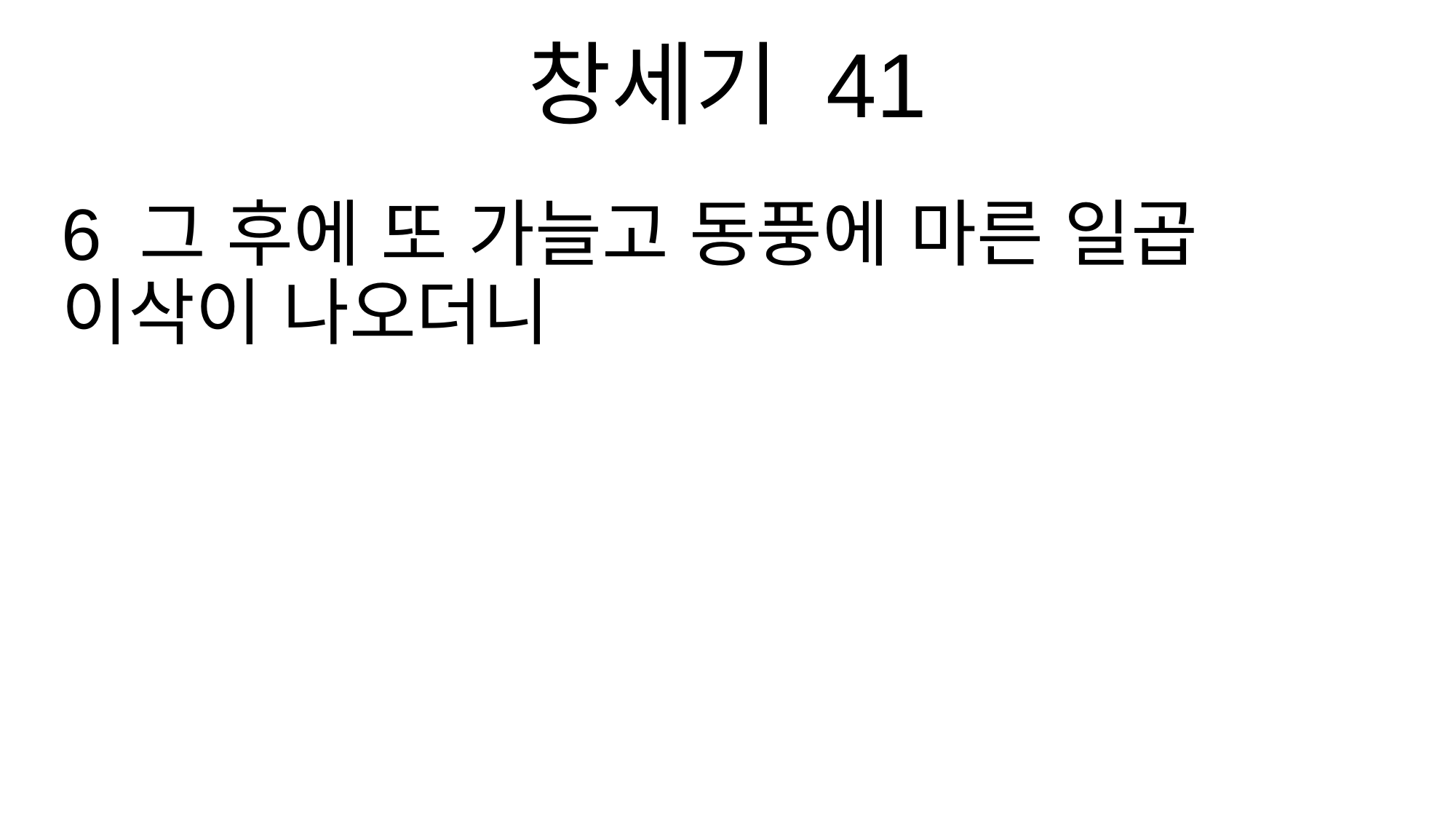

창세기 41
6 그 후에 또 가늘고 동풍에 마른 일곱 이삭이 나오더니